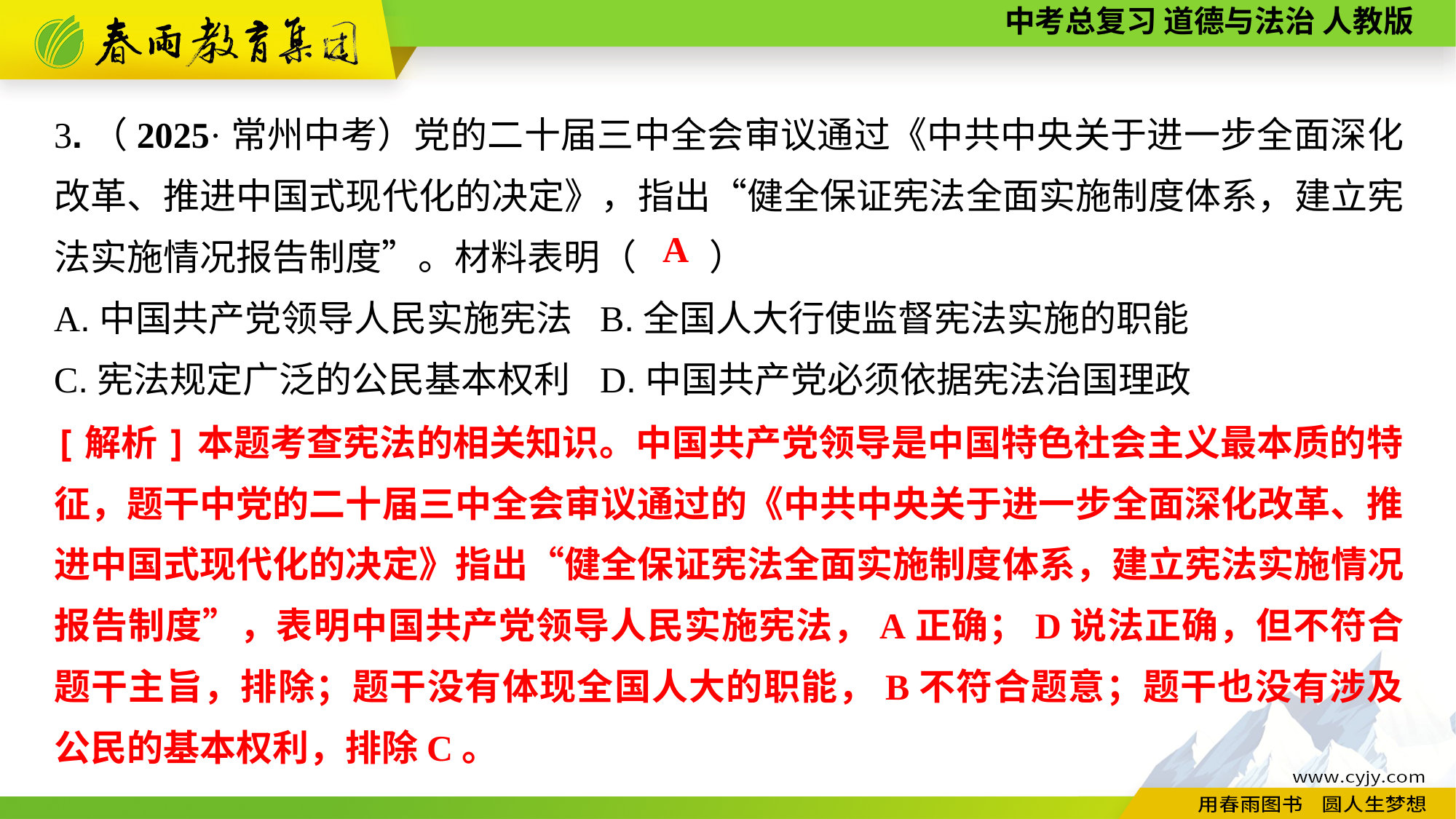

3.（2025·常州中考）党的二十届三中全会审议通过《中共中央关于进一步全面深化改革、推进中国式现代化的决定》，指出“健全保证宪法全面实施制度体系，建立宪法实施情况报告制度”。材料表明（　　）
A.中国共产党领导人民实施宪法	B.全国人大行使监督宪法实施的职能
C.宪法规定广泛的公民基本权利	D.中国共产党必须依据宪法治国理政
A
[解析]本题考查宪法的相关知识。中国共产党领导是中国特色社会主义最本质的特征，题干中党的二十届三中全会审议通过的《中共中央关于进一步全面深化改革、推进中国式现代化的决定》指出“健全保证宪法全面实施制度体系，建立宪法实施情况报告制度”，表明中国共产党领导人民实施宪法，A正确；D说法正确，但不符合题干主旨，排除；题干没有体现全国人大的职能，B不符合题意；题干也没有涉及公民的基本权利，排除C。